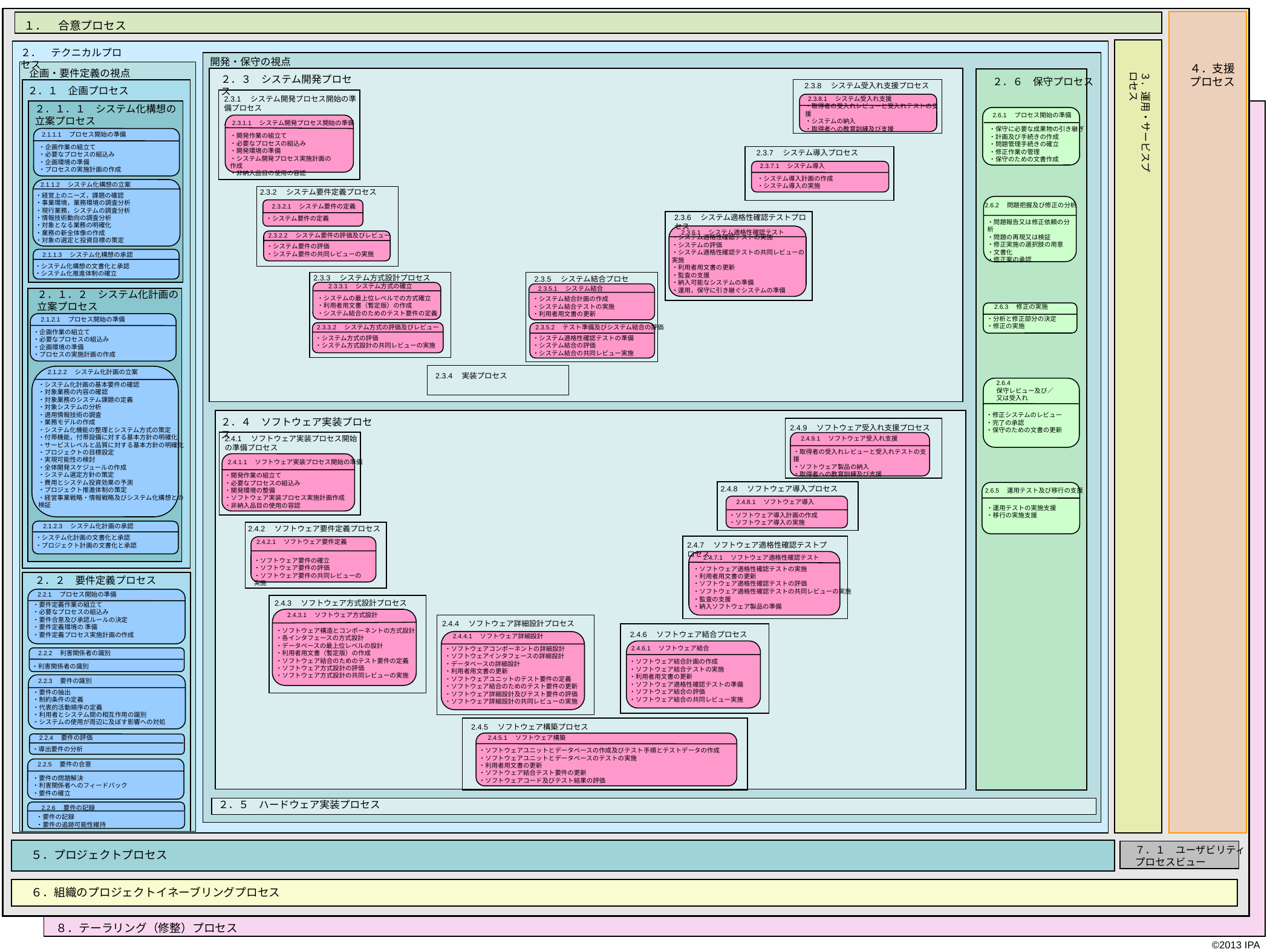

１．　合意プロセス

２．　テクニカルプロセス
開発・保守の視点

企画・要件定義の視点
３．運用・サービスプロセス
４．支援
プロセス

２．３　システム開発プロセス

２．６　保守プロセス
2.3.8　システム受入れ支援プロセス
２．１　企画プロセス

2.3.1　システム開発プロセス開始の準備プロセス

2.3.8.1　システム受入れ支援
・取得者の受入れレビューと受入れテストの支援
・システムの納入
・取得者への教育訓練及び支援

２．１．１　システム化構想の
立案プロセス
2.6.1　プロセス開始の準備
・保守に必要な成果物の引き継ぎ
・計画及び手続きの作成
・問題管理手続きの確立
・修正作業の管理
・保守のための文書作成

2.3.1.1　システム開発プロセス開始の準備
・開発作業の組立て
・必要なプロセスの組込み
・開発環境の準備
・システム開発プロセス実施計画の作成
・非納入品目の使用の容認

2.1.1.1　プロセス開始の準備

・企画作業の組立て
・必要なプロセスの組込み
・企画環境の準備
・プロセスの実施計画の作成
2.3.7　システム導入プロセス

2.3.7.1　システム導入
・システム導入計画の作成
・システム導入の実施

2.1.1.2　システム化構想の立案
・経営上のニーズ，課題の確認
・事業環境，業務環境の調査分析
・現行業務，システムの調査分析
・情報技術動向の調査分析
・対象となる業務の明確化
・業務の新全体像の作成
・対象の選定と投資目標の策定

2.3.2　システム要件定義プロセス

2.6.2　問題把握及び修正の分析
・問題報告又は修正依頼の分析
・問題の再現又は検証
・修正実施の選択肢の用意
・文書化
・修正案の承認
2.3.2.1　システム要件の定義

・システム要件の定義
2.3.6　システム適格性確認テストプロセス

2.3.6.1　システム適格性確認テスト
・システム適格性確認テストの実施
・システムの評価
・システム適格性確認テストの共同レビューの実施
・利用者用文書の更新
・監査の支援
・納入可能なシステムの準備
・運用，保守に引き継ぐシステムの準備

2.3.2.2　システム要件の評価及びレビュー

・システム要件の評価
・システム要件の共同レビューの実施

2.1.1.3　システム化構想の承認

・システム化構想の文書化と承認
・システム化推進体制の確立
2.3.3　システム方式設計プロセス
2.3.5　システム結合プロセス

2.3.3.1　システム方式の確立
・システムの最上位レベルでの方式確立
・利用者用文書（暫定版）の作成
・システム結合のためのテスト要件の定義

2.3.5.1　システム結合
・システム結合計画の作成
・システム結合テストの実施
・利用者用文書の更新

２．１．２　システム化計画の
立案プロセス
2.6.3　修正の実施
・分析と修正部分の決定
・修正の実施

2.1.2.1　プロセス開始の準備

・企画作業の組立て
・必要なプロセスの組込み
・企画環境の準備
・プロセスの実施計画の作成
2.3.3.2　システム方式の評価及びレビュー

・システム方式の評価
・システム方式設計の共同レビューの実施
2.3.5.2　テスト準備及びシステム結合の評価

・システム適格性確認テストの準備
・システム結合の評価
・システム結合の共同レビュー実施

2.1.2.2　システム化計画の立案
・システム化計画の基本要件の確認
・対象業務の内容の確認
・対象業務のシステム課題の定義
・対象システムの分析
・適用情報技術の調査
・業務モデルの作成
・システム化機能の整理とシステム方式の策定
・付帯機能，付帯設備に対する基本方針の明確化
・サービスレベルと品質に対する基本方針の明確化
・プロジェクトの目標設定
・実現可能性の検討
・全体開発スケジュールの作成
・システム選定方針の策定
・費用とシステム投資効果の予測
・プロジェクト推進体制の策定
・経営事業戦略・情報戦略及びシステム化構想との
検証

1.6.10　システム結合

2.3.4　実装プロセス

2.6.4
保守レビュー及び／
又は受入れ
・修正システムのレビュー
・完了の承認
・保守のための文書の更新

２．４　ソフトウェア実装プロセス
2.4.9　ソフトウェア受入れ支援プロセス

2.4.1　ソフトウェア実装プロセス開始の準備プロセス
2.4.9.1　ソフトウェア受入れ支援

・取得者の受入れレビューと受入れテストの支援
・ソフトウェア製品の納入
・取得者への教育訓練及び支援

2.4.1.1　ソフトウェア実装プロセス開始の準備

・開発作業の組立て
・必要なプロセスの組込み
・開発環境の整備
・ソフトウェア実装プロセス実施計画作成
・非納入品目の使用の容認
2.4.8　ソフトウェア導入プロセス

2.6.5　運用テスト及び移行の支援
・運用テストの実施支援
・移行の実施支援
2.4.8.1　ソフトウェア導入

・ソフトウェア導入計画の作成
・ソフトウェア導入の実施
2.1.2.3　システム化計画の承認

・システム化計画の文書化と承認
・プロジェクト計画の文書化と承認
2.4.2　ソフトウェア要件定義プロセス

2.4.2.1　ソフトウェア要件定義

・ソフトウェア要件の確立
・ソフトウェア要件の評価
・ソフトウェア要件の共同レビューの実施
2.4.7　ソフトウェア適格性確認テストプロセス

　2.4.7.1　ソフトウェア適格性確認テスト
・ソフトウェア適格性確認テストの実施
・利用者用文書の更新
・ソフトウェア適格性確認テストの評価
・ソフトウェア適格性確認テストの共同レビューの実施
・監査の支援
・納入ソフトウェア製品の準備
２．２　要件定義プロセス

1.5.3　利害関係者要件の確認

・要件の合意と承認
・要件変更ルールの決定

2.2.1　プロセス開始の準備

・要件定義作業の組立て
・必要なプロセスの組込み
・要件合意及び承認ルールの決定
・要件定義環境の 準備
・要件定義プロセス実施計画の作成

2.4.3　ソフトウェア方式設計プロセス

2.4.3.1　ソフトウェア方式設計
・ソフトウェア構造とコンポーネントの方式設計
・各インタフェースの方式設計
・データベースの最上位レベルの設計
・利用者用文書（暫定版）の作成
・ソフトウェア結合のためのテスト要件の定義
・ソフトウェア方式設計の評価
・ソフトウェア方式設計の共同レビューの実施

2.4.4　ソフトウェア詳細設計プロセス

2.4.6　ソフトウェア結合プロセス

2.4.4.1　ソフトウェア詳細設計
・ソフトウェアコンポーネントの詳細設計
・ソフトウェアインタフェースの詳細設計
・データベースの詳細設計
・利用者用文書の更新
・ソフトウェアユニットのテスト要件の定義
・ソフトウェア結合のためのテスト要件の更新
・ソフトウェア詳細設計及びテスト要件の評価
・ソフトウェア詳細設計の共同レビューの実施
2.4.6.1　ソフトウェア結合

・ソフトウェア結合計画の作成
・ソフトウェア結合テストの実施
・利用者用文書の更新
・ソフトウェア適格性確認テストの準備
・ソフトウェア結合の評価
・ソフトウェア結合の共同レビュー実施
2.2.2　利害関係者の識別

・利害関係者の識別

2.2.3　要件の識別
・要件の抽出
・制約条件の定義
・代表的活動順序の定義
・利用者とシステム間の相互作用の識別
・システムの使用が周辺に及ぼす影響への対処

2.4.5　ソフトウェア構築プロセス
2.4.5.1　ソフトウェア構築

・ソフトウェアユニットとデータベースの作成及びテスト手順とテストデータの作成
・ソフトウェアユニットとデータベースのテストの実施
・利用者用文書の更新
・ソフトウェア結合テスト要件の更新
・ソフトウェアコード及びテスト結果の評価
2.2.4　要件の評価

・導出要件の分析

2.2.5　要件の合意
・要件の問題解決
・利害関係者へのフィードバック
・要件の確立
２．５　ハードウェア実装プロセス

2.2.6　要件の記録
・要件の記録
・要件の追跡可能性維持
３．７　ドメイン技術プロセス

５．プロジェクトプロセス
７．１　ユーザビリティ
プロセスビュー

６．組織のプロジェクトイネーブリングプロセス
８．テーラリング（修整）プロセス
2.1.1.1　プロセス開始の準備

・企画作業の組立て
・必要なプロセスの組込み
・企画環境の準備
・プロセスの実施計画の作成

©2013 IPA